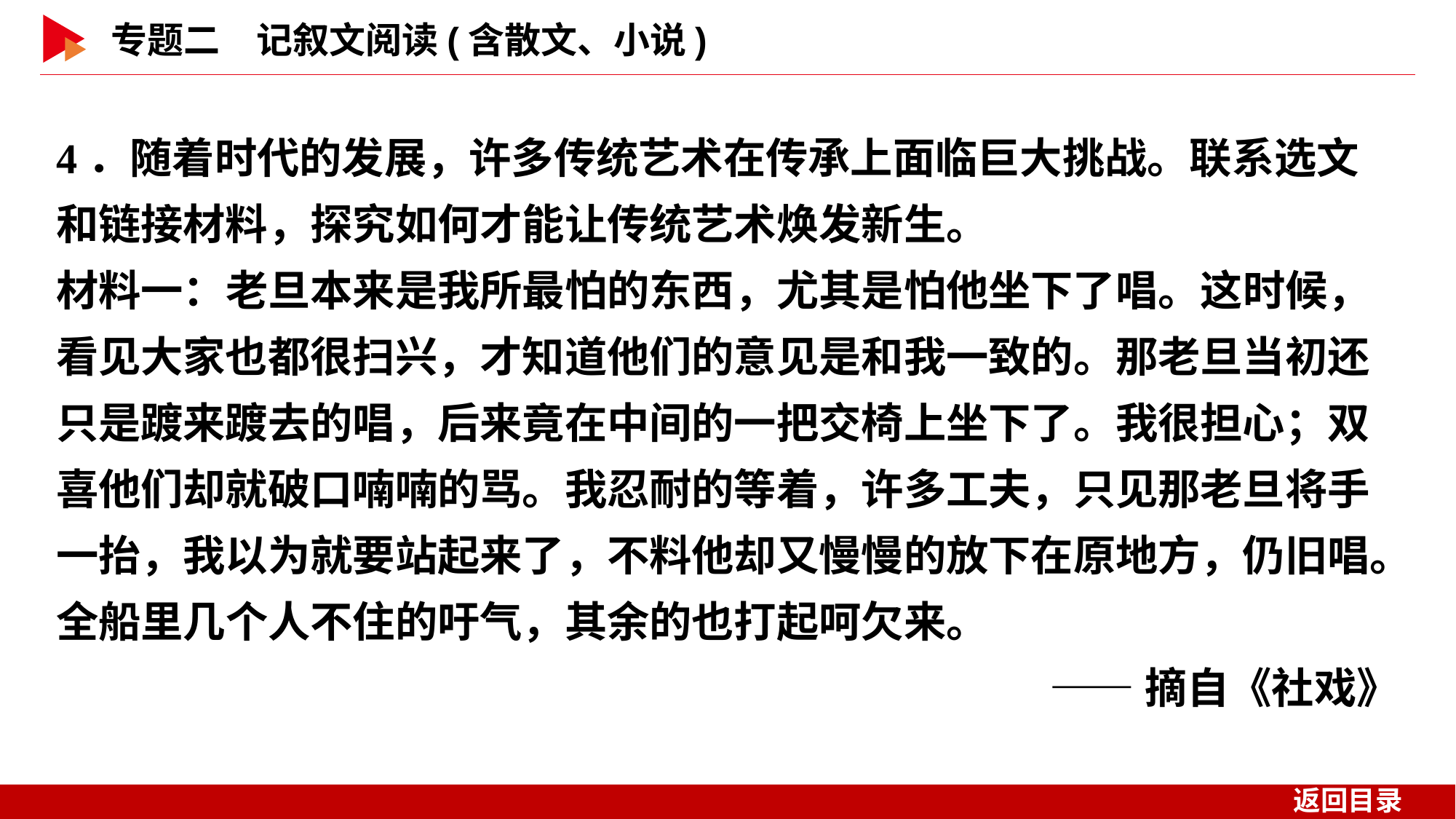

4．随着时代的发展，许多传统艺术在传承上面临巨大挑战。联系选文和链接材料，探究如何才能让传统艺术焕发新生。
材料一：老旦本来是我所最怕的东西，尤其是怕他坐下了唱。这时候，看见大家也都很扫兴，才知道他们的意见是和我一致的。那老旦当初还只是踱来踱去的唱，后来竟在中间的一把交椅上坐下了。我很担心；双喜他们却就破口喃喃的骂。我忍耐的等着，许多工夫，只见那老旦将手一抬，我以为就要站起来了，不料他却又慢慢的放下在原地方，仍旧唱。全船里几个人不住的吁气，其余的也打起呵欠来。
——摘自《社戏》